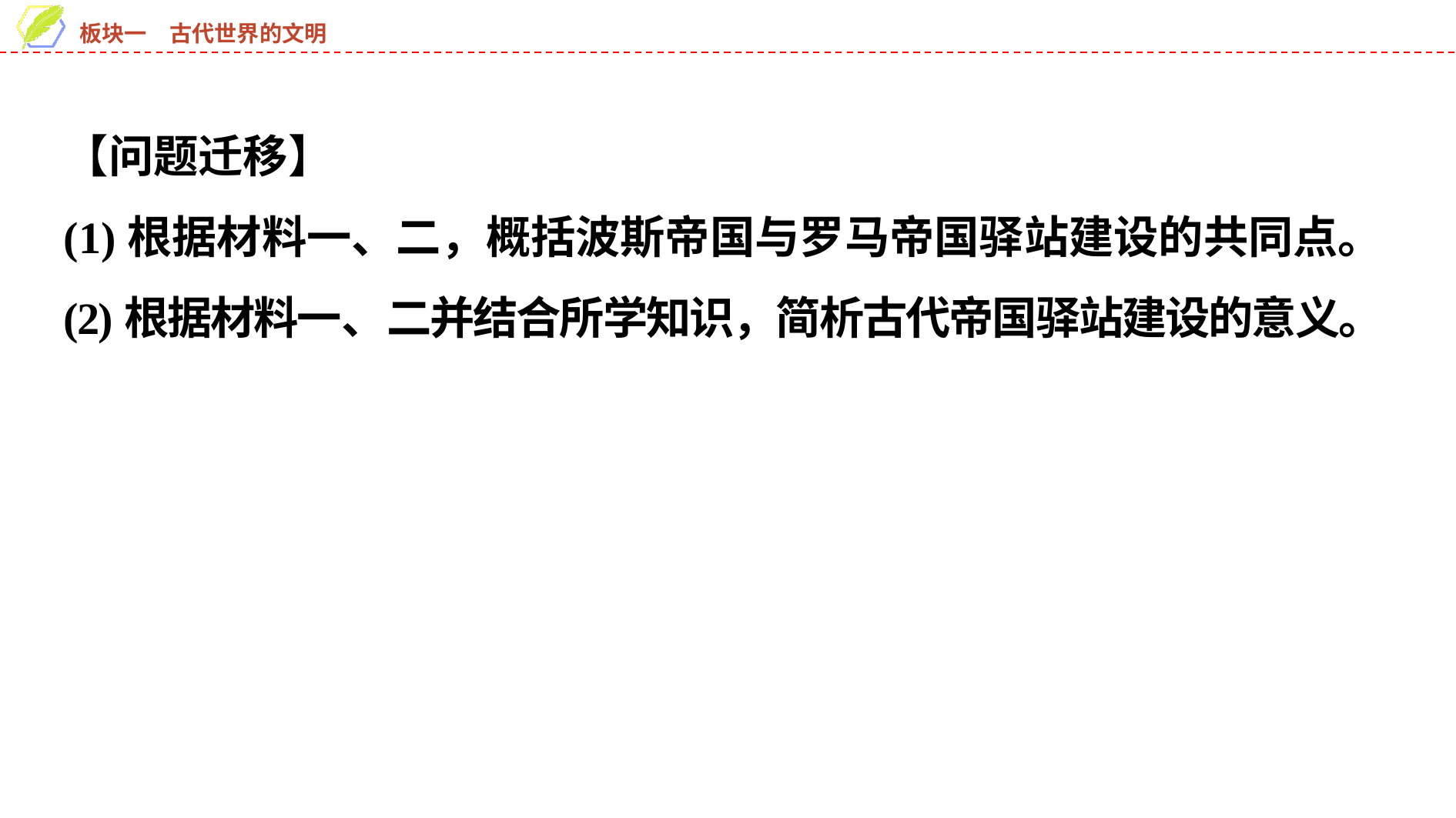

【问题迁移】
(1)根据材料一、二，概括波斯帝国与罗马帝国驿站建设的共同点。
(2)根据材料一、二并结合所学知识，简析古代帝国驿站建设的意义。